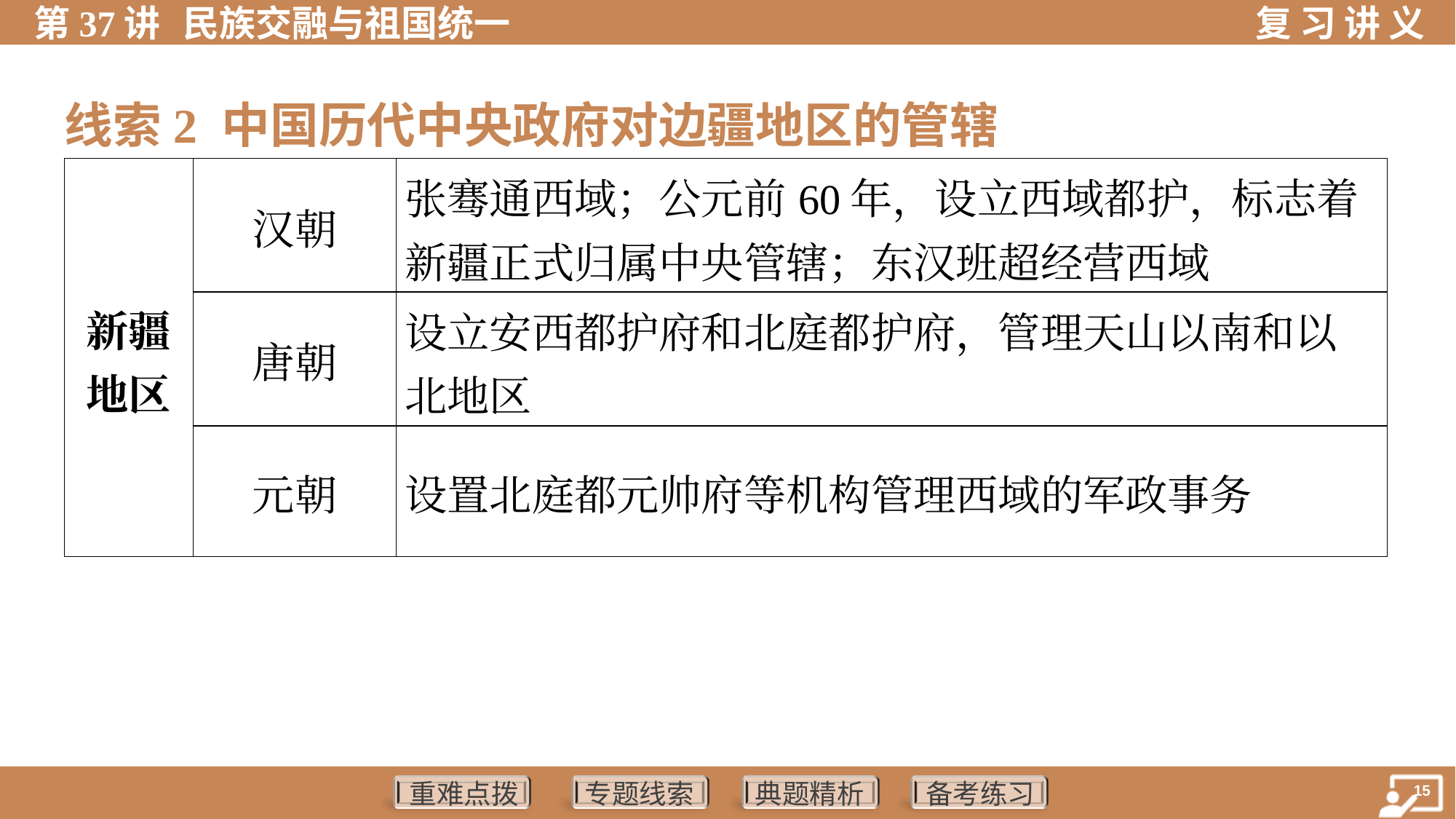

线索2 中国历代中央政府对边疆地区的管辖
| 新疆 地区 | 汉朝 | 张骞通西域；公元前60年，设立西域都护，标志着 新疆正式归属中央管辖；东汉班超经营西域 |
| --- | --- | --- |
|  | 唐朝 | 设立安西都护府和北庭都护府，管理天山以南和以 北地区 |
|  | 元朝 | 设置北庭都元帅府等机构管理西域的军政事务 |